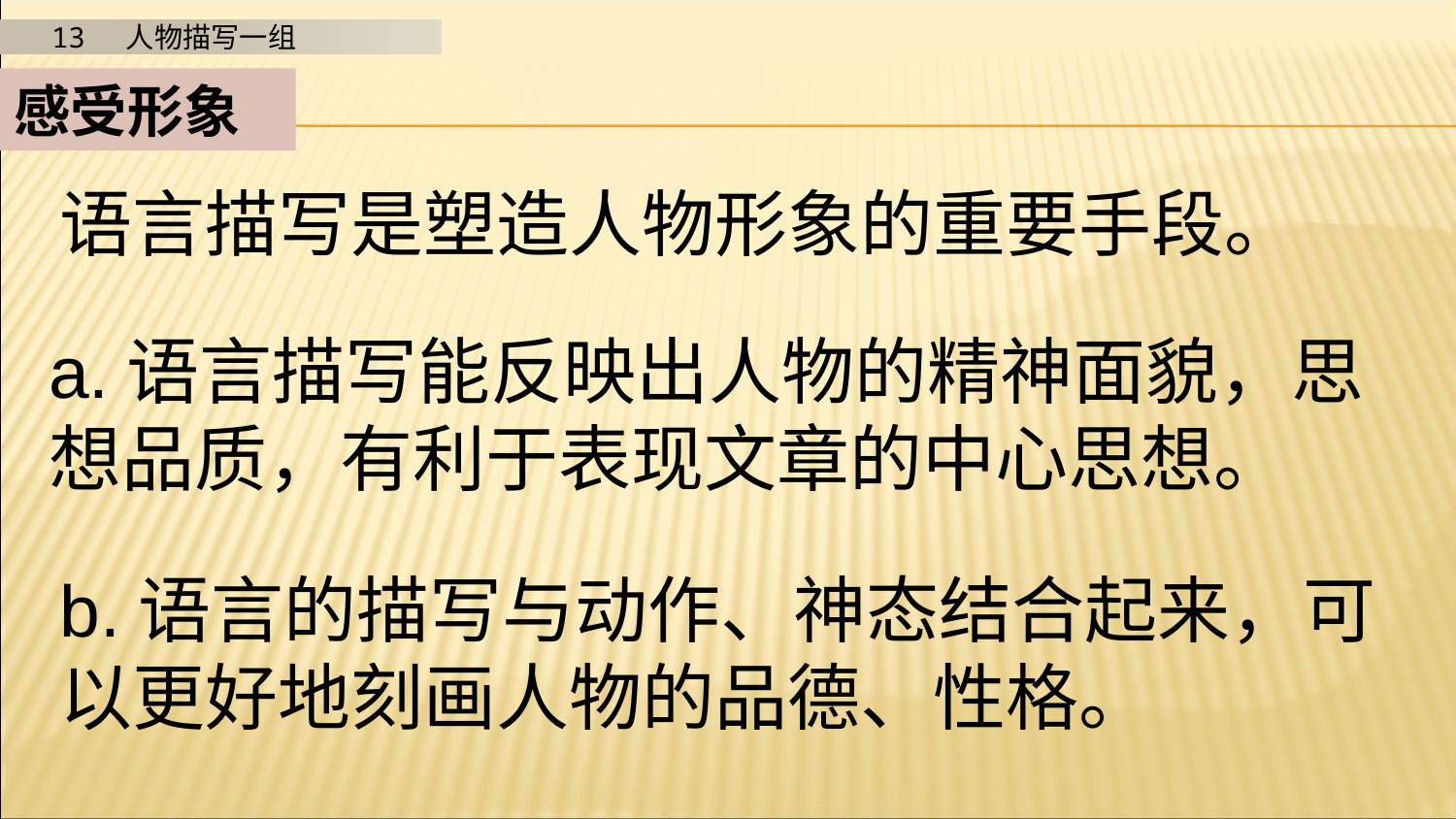

感受形象
语言描写是塑造人物形象的重要手段。
a.语言描写能反映出人物的精神面貌，思想品质，有利于表现文章的中心思想。
b.语言的描写与动作、神态结合起来，可以更好地刻画人物的品德、性格。